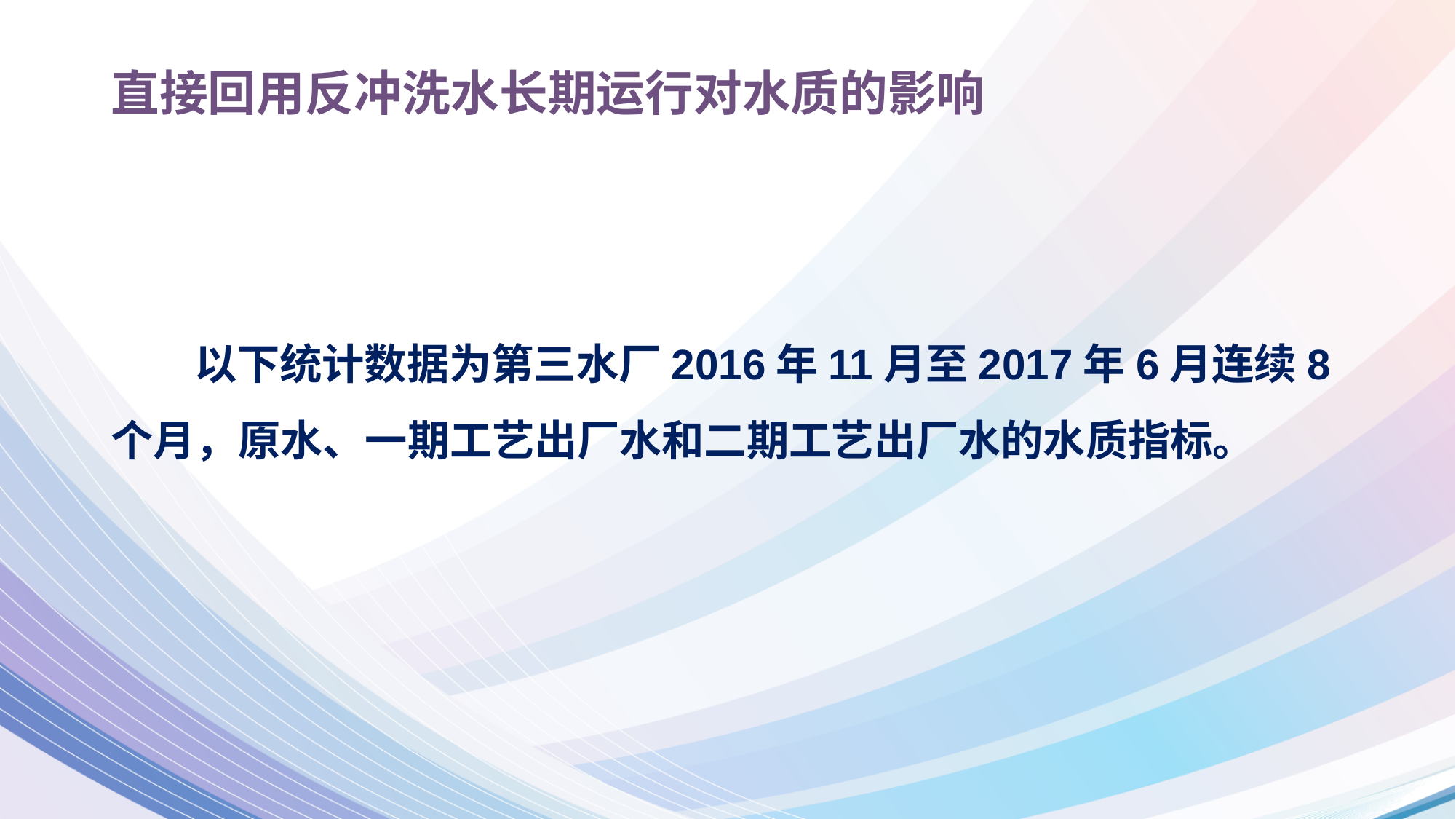

# 直接回用反冲洗水长期运行对水质的影响
  以下统计数据为第三水厂2016年11月至2017年6月连续8个月，原水、一期工艺出厂水和二期工艺出厂水的水质指标。